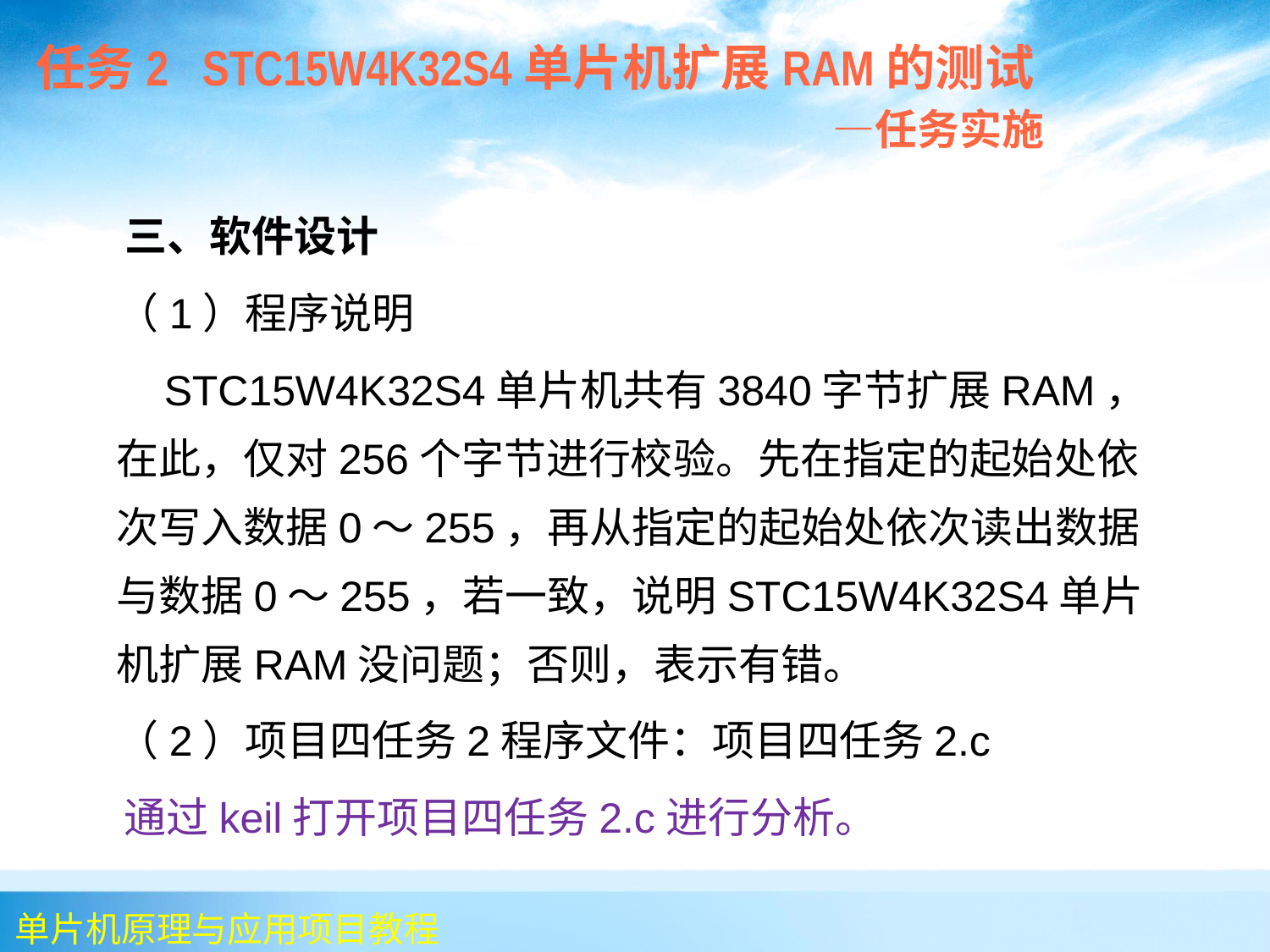

任务2   STC15W4K32S4单片机扩展RAM的测试
                                                                       —任务实施
     三、软件设计
	（1）程序说明
	    STC15W4K32S4单片机共有3840字节扩展RAM，在此，仅对256个字节进行校验。先在指定的起始处依次写入数据0～255，再从指定的起始处依次读出数据与数据0～255，若一致，说明STC15W4K32S4单片机扩展RAM没问题；否则，表示有错。
	（2）项目四任务2程序文件：项目四任务2.c
    通过keil打开项目四任务2.c进行分析。